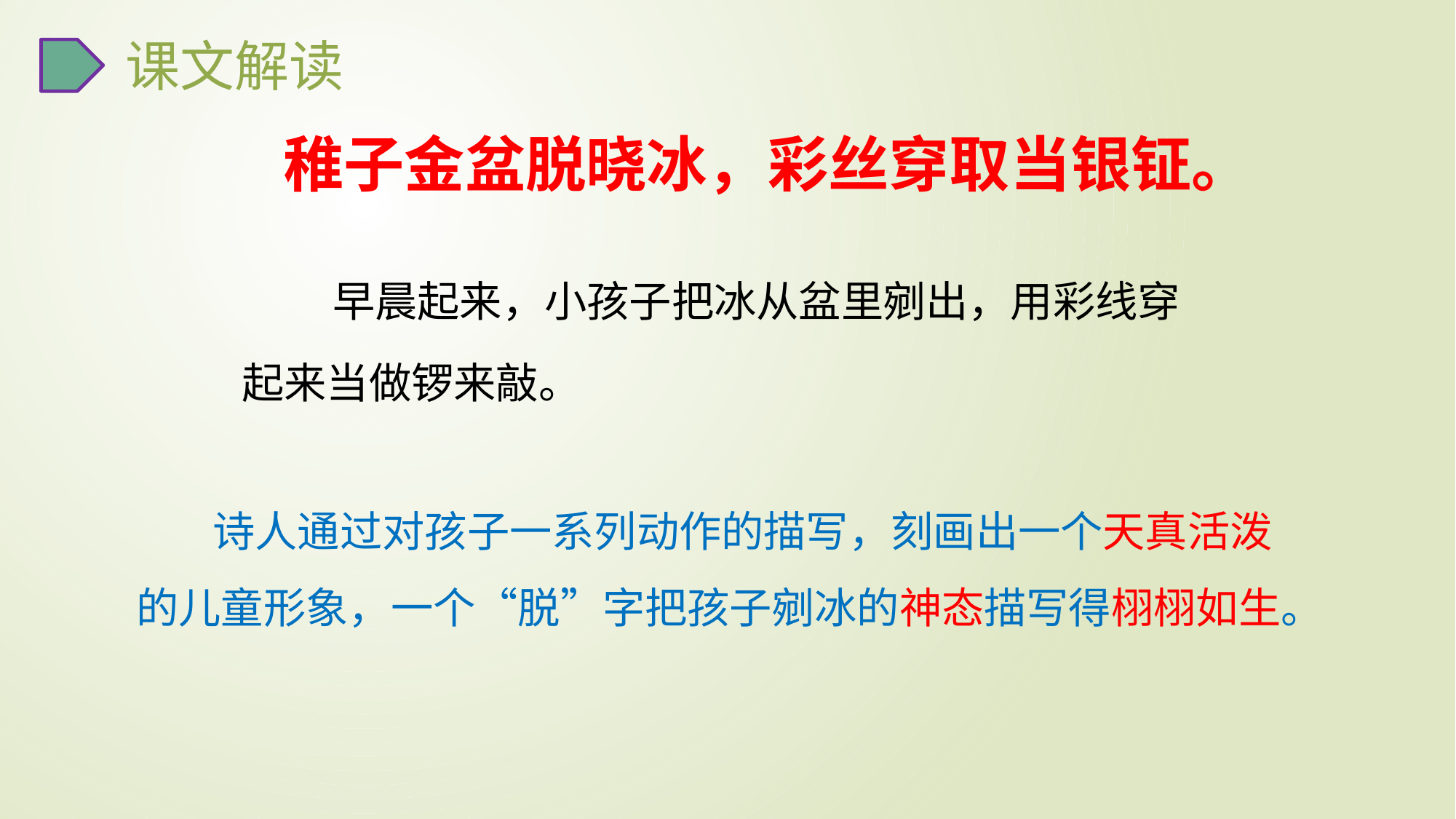

课文解读

稚子金盆脱晓冰，彩丝穿取当银钲。
     早晨起来，小孩子把冰从盆里剜出，用彩线穿起来当做锣来敲。
       诗人通过对孩子一系列动作的描写，刻画出一个天真活泼的儿童形象，一个“脱”字把孩子剜冰的神态描写得栩栩如生。